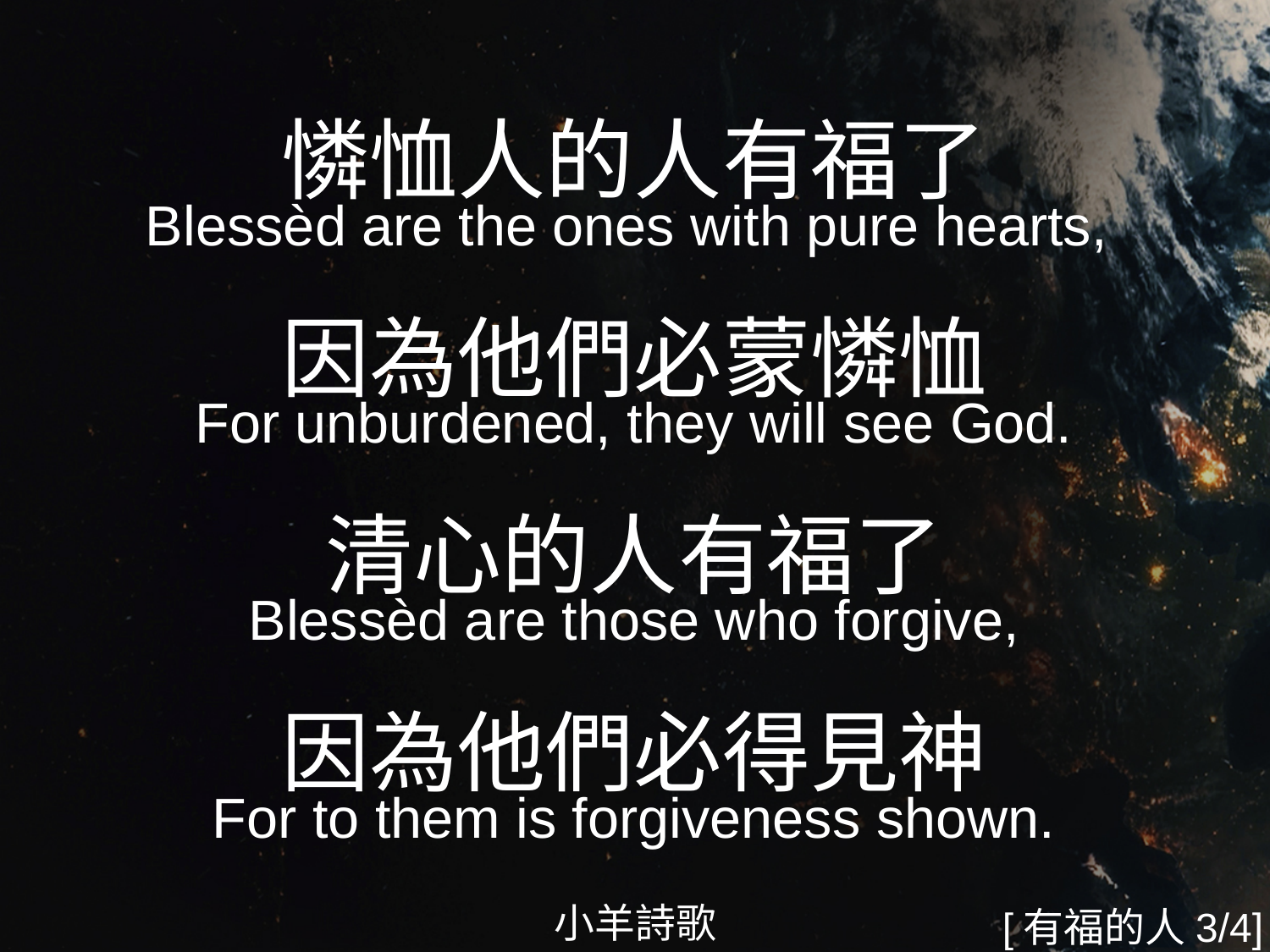

憐恤人的人有福了
Blessèd are the ones with pure hearts,

因為他們必蒙憐恤
For unburdened, they will see God.

清心的人有福了
Blessèd are those who forgive,

因為他們必得見神
For to them is forgiveness shown.

#

小羊詩歌
[有福的人3/4]